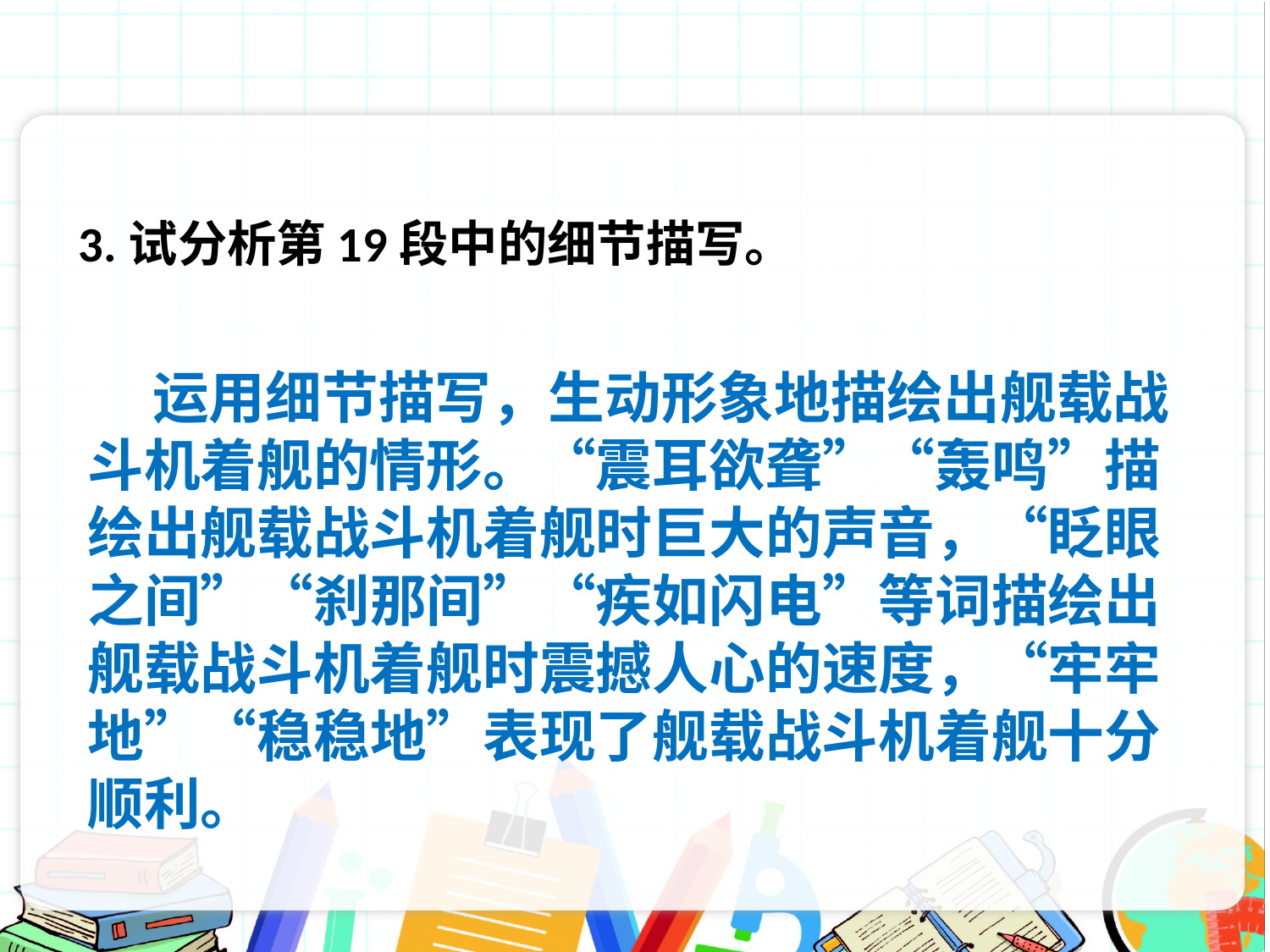

# 3.试分析第19段中的细节描写。
    运用细节描写，生动形象地描绘出舰载战斗机着舰的情形。“震耳欲聋”“轰鸣”描绘出舰载战斗机着舰时巨大的声音，“眨眼之间”“刹那间”“疾如闪电”等词描绘出舰载战斗机着舰时震撼人心的速度，“牢牢地”“稳稳地”表现了舰载战斗机着舰十分顺利。